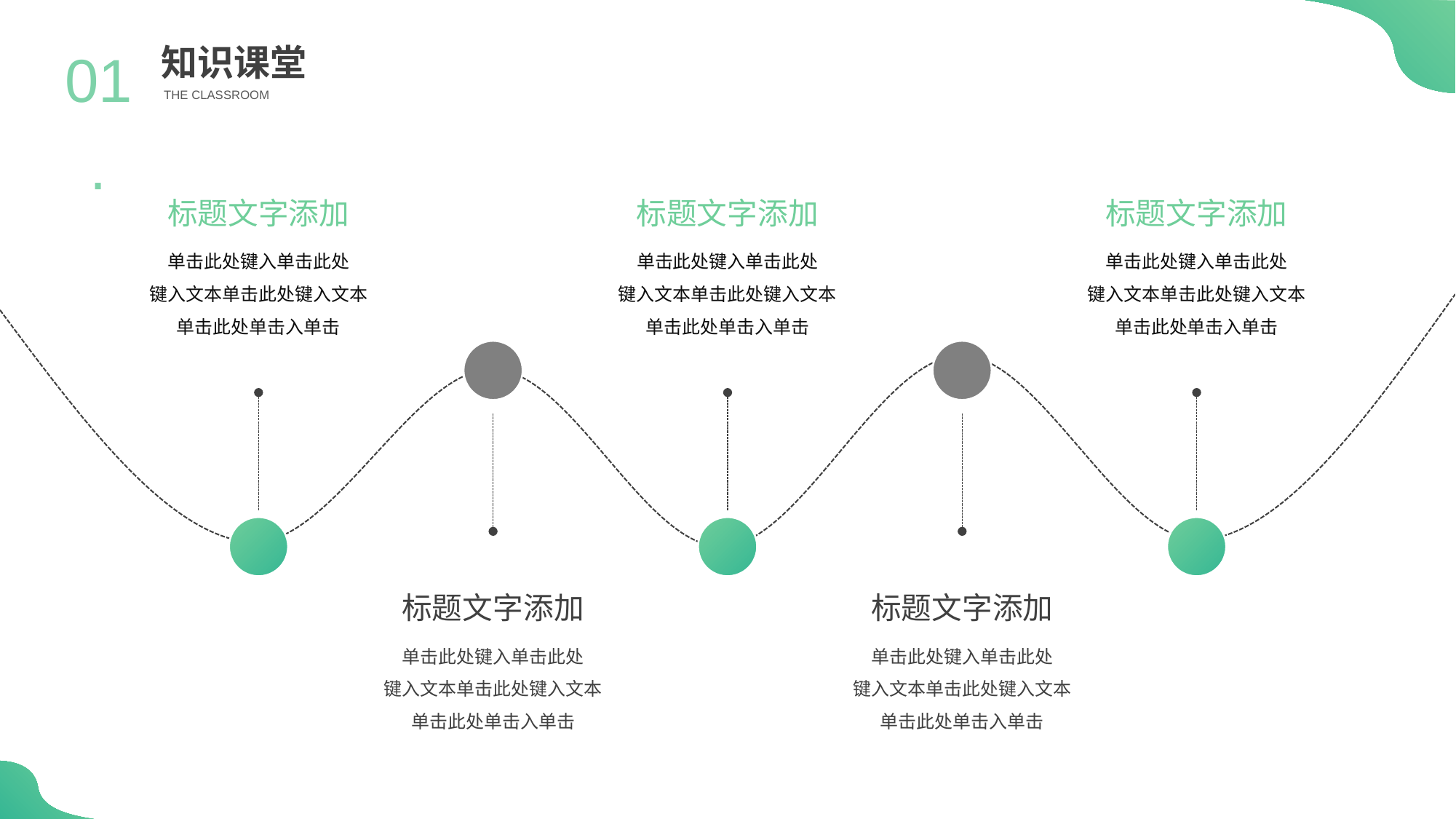

01.
知识课堂
THE CLASSROOM
标题文字添加
单击此处键入单击此处
键入文本单击此处键入文本
单击此处单击入单击

标题文字添加
单击此处键入单击此处
键入文本单击此处键入文本
单击此处单击入单击

标题文字添加
单击此处键入单击此处
键入文本单击此处键入文本
单击此处单击入单击

标题文字添加
单击此处键入单击此处
键入文本单击此处键入文本
单击此处单击入单击

标题文字添加
单击此处键入单击此处
键入文本单击此处键入文本
单击此处单击入单击